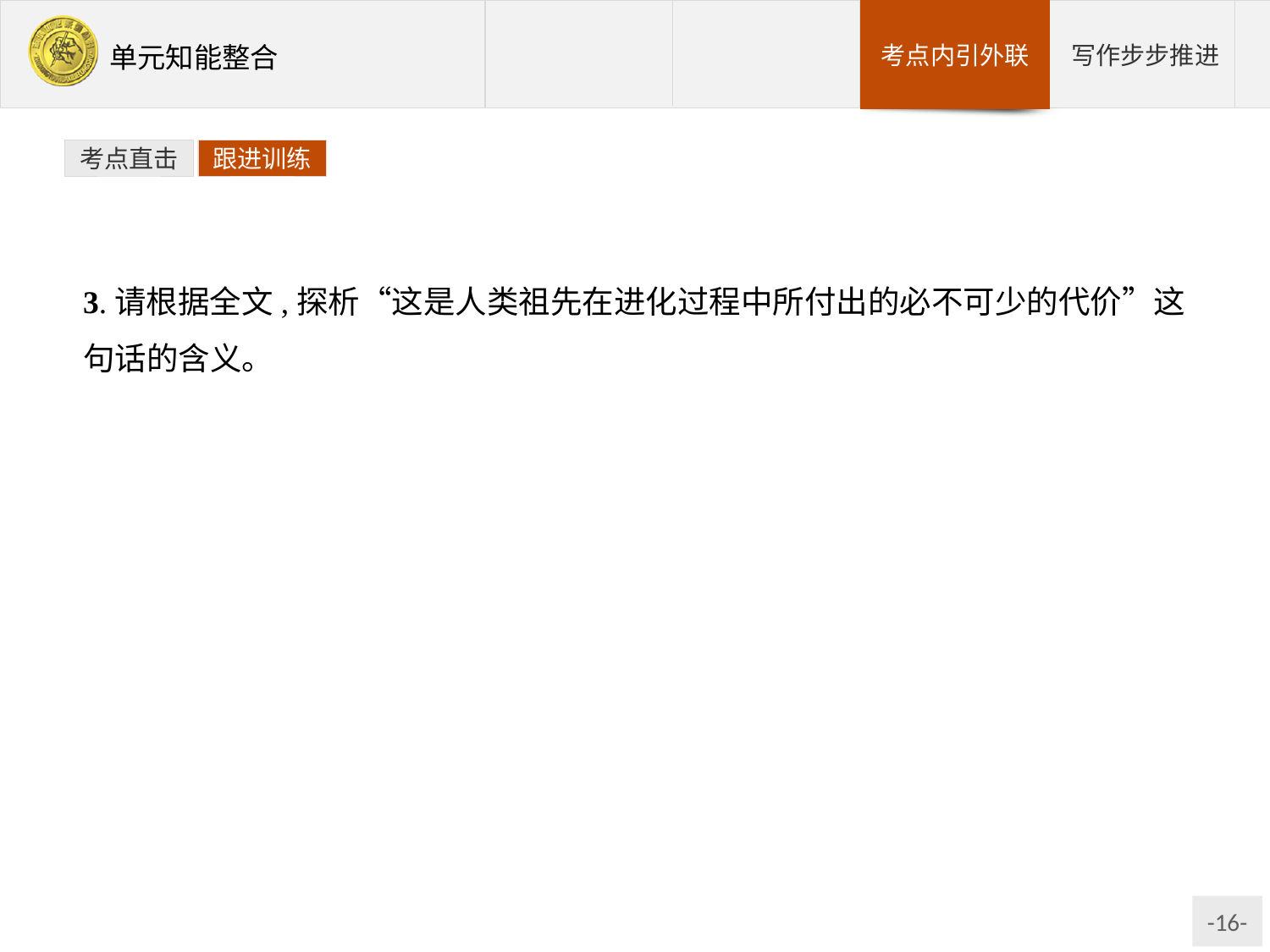

考点直击
跟进训练
3.请根据全文,探析“这是人类祖先在进化过程中所付出的必不可少的代价”这句话的含义。
思路解析:探究这句话首先要明确“必不可少的代价”指的是“慢性头疼”,其次要明确这种头疼与脑容量的增加、智力的发展有着必然的关系,是进化必须付出的代价。
参考答案:①慢性头疼是人类祖先在进化过程中必须付出的代价。②人类祖先只有经受慢性头疼,才有可能形成复杂的神经回路,进而完成进化。③揭示“要进化,必须付出代价,承受痛苦”这一客观规律。(意思对即可)